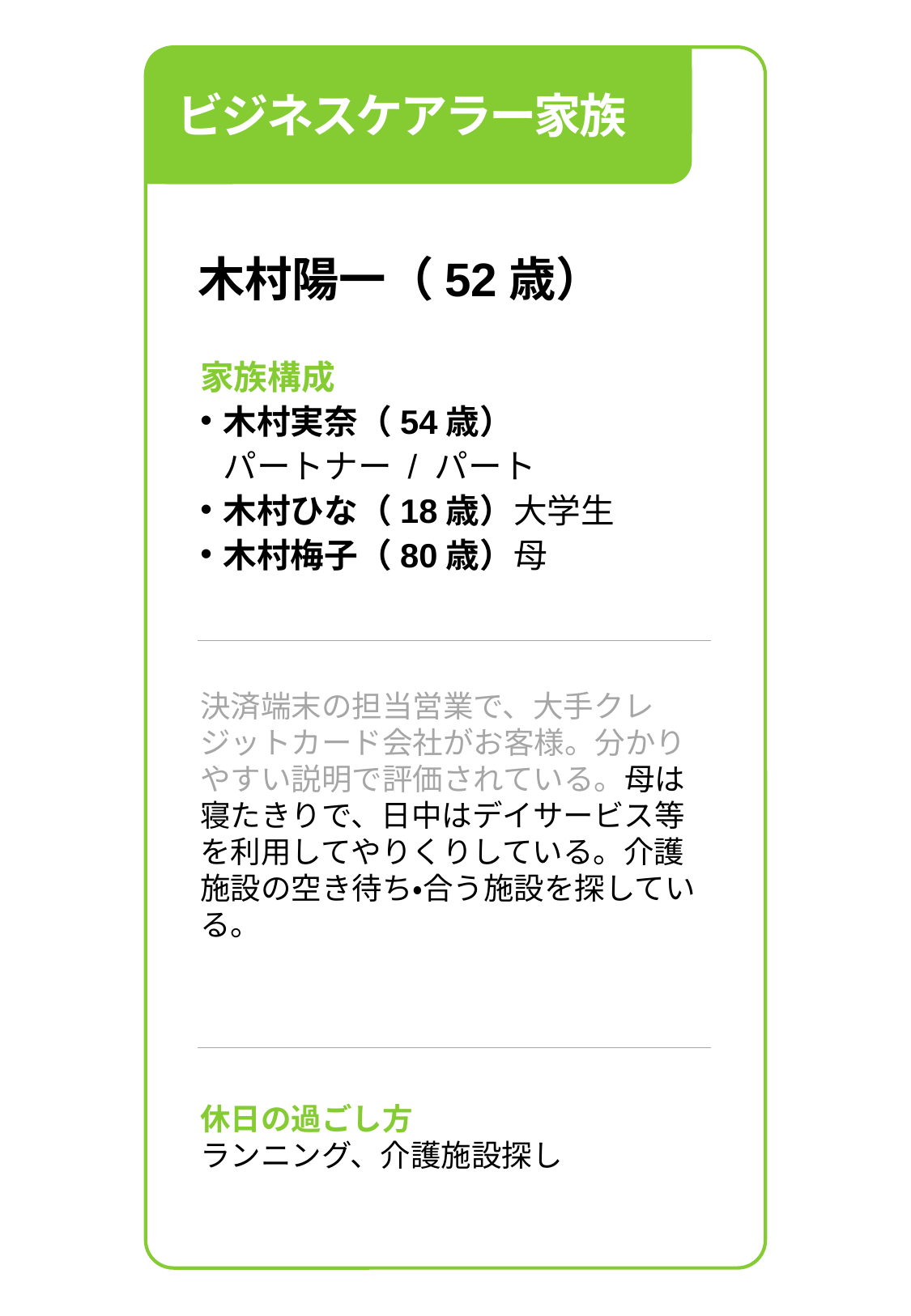

ビジネスケアラー家族

木村陽一（52歳）
家族構成
木村実奈（54歳）
パートナー / パート
木村ひな（18歳）大学生
木村梅子（80歳）母
決済端末の担当営業で、大手クレジットカード会社がお客様。分かりやすい説明で評価されている。母は寝たきりで、日中はデイサービス等を利用してやりくりしている。介護施設の空き待ち・合う施設を探している。
休日の過ごし方
ランニング、介護施設探し